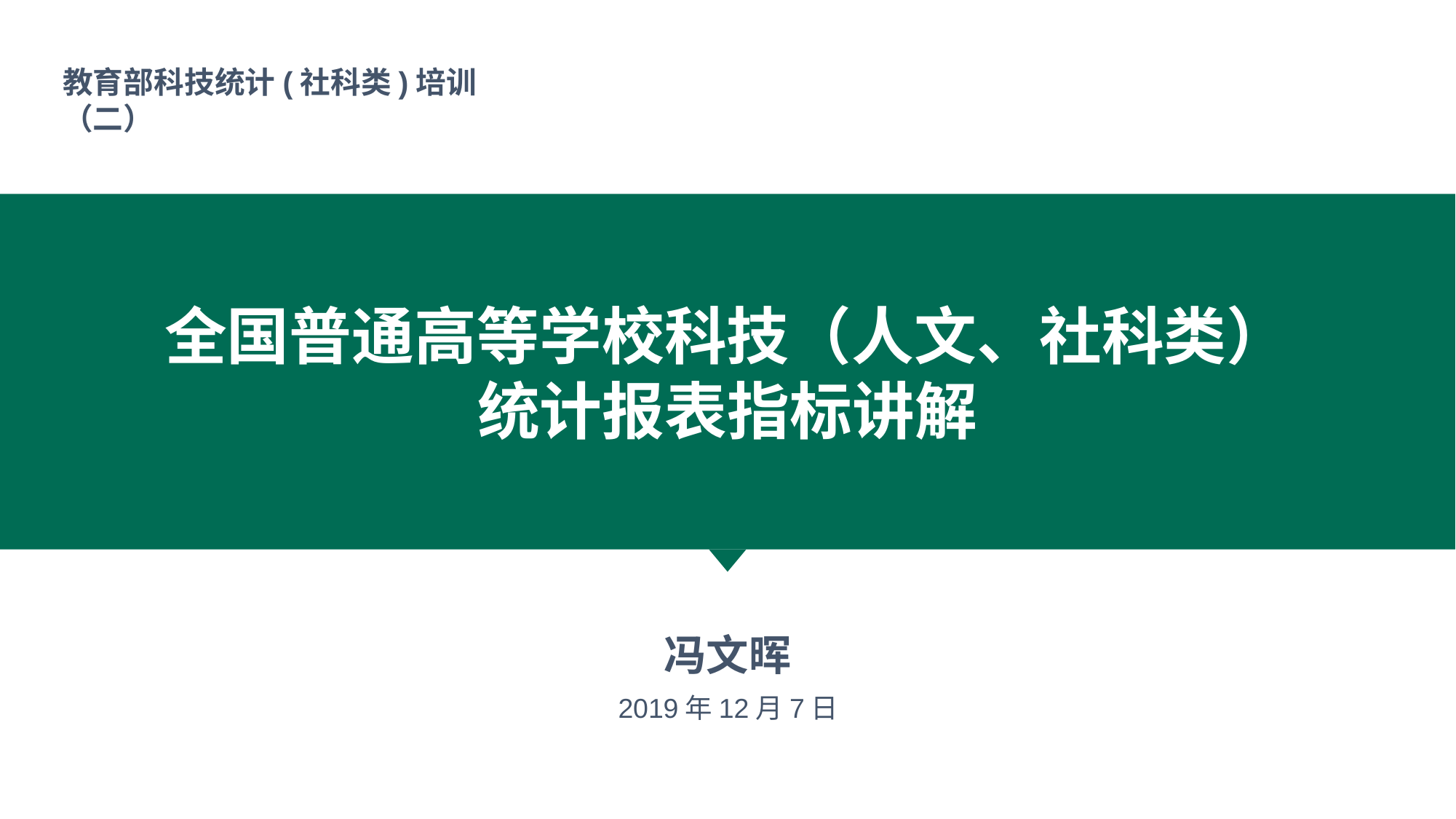

教育部科技统计(社科类)培训（二）
全国普通高等学校科技（人文、社科类）
统计报表指标讲解

冯文晖
2019年12月7日